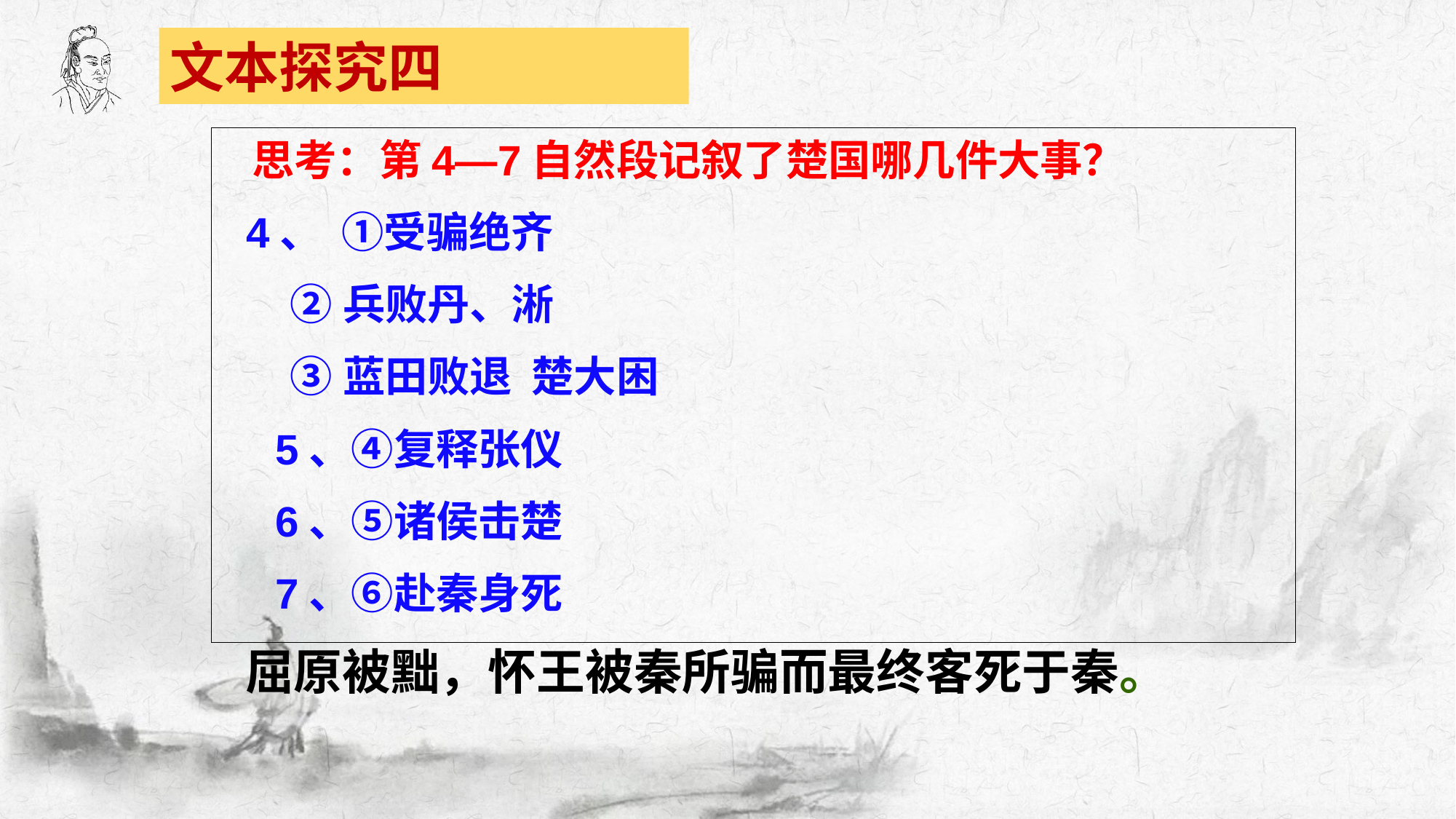

文本探究四
  思考：第4—7自然段记叙了楚国哪几件大事？
  4、  ①受骗绝齐
       ②兵败丹、淅
       ③蓝田败退  楚大困
　5、④复释张仪
　6、⑤诸侯击楚
　7、⑥赴秦身死
 屈原被黜，怀王被秦所骗而最终客死于秦。